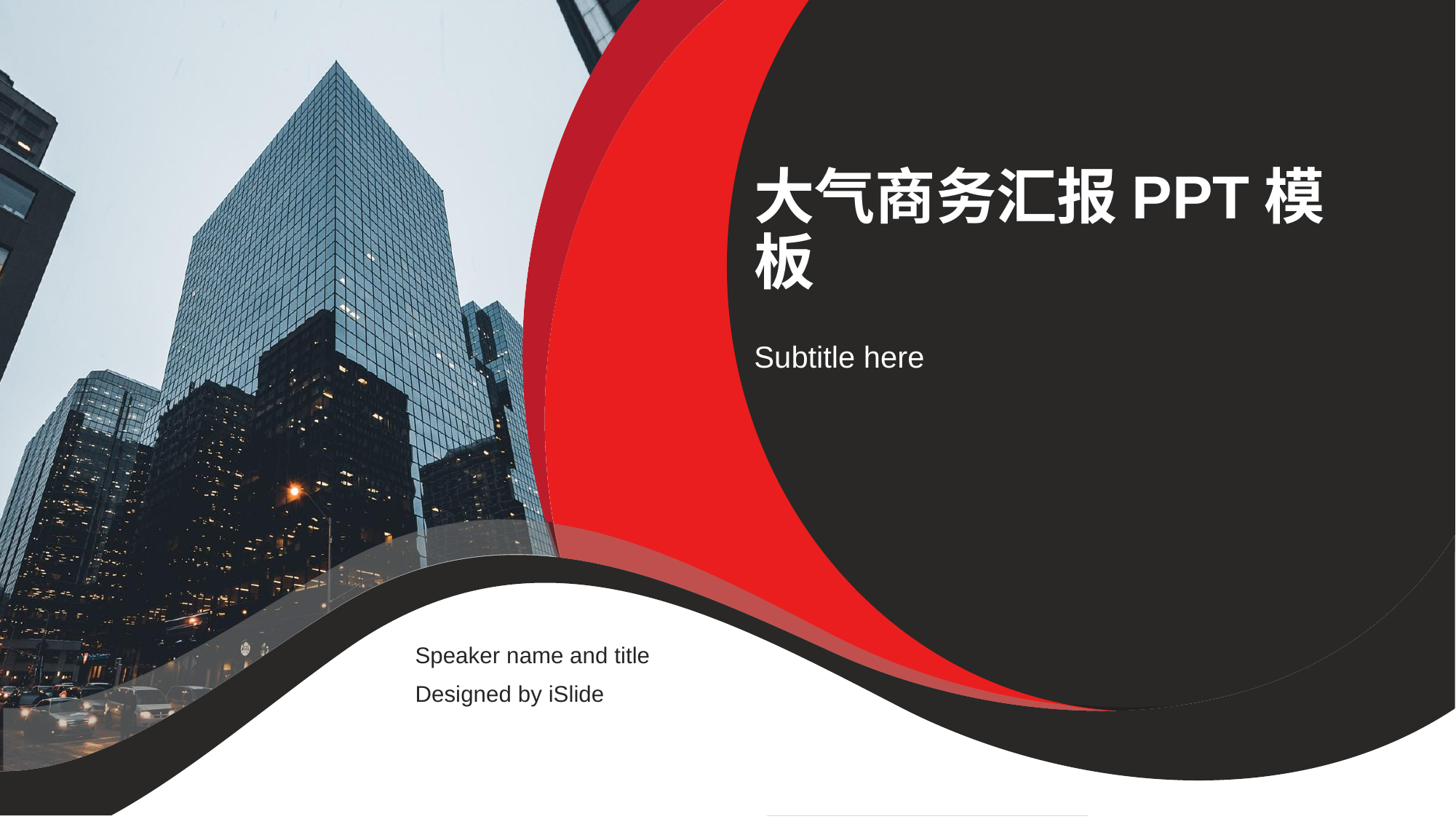

# 大气商务汇报PPT模板
Subtitle here
Speaker name and title
Designed by iSlide